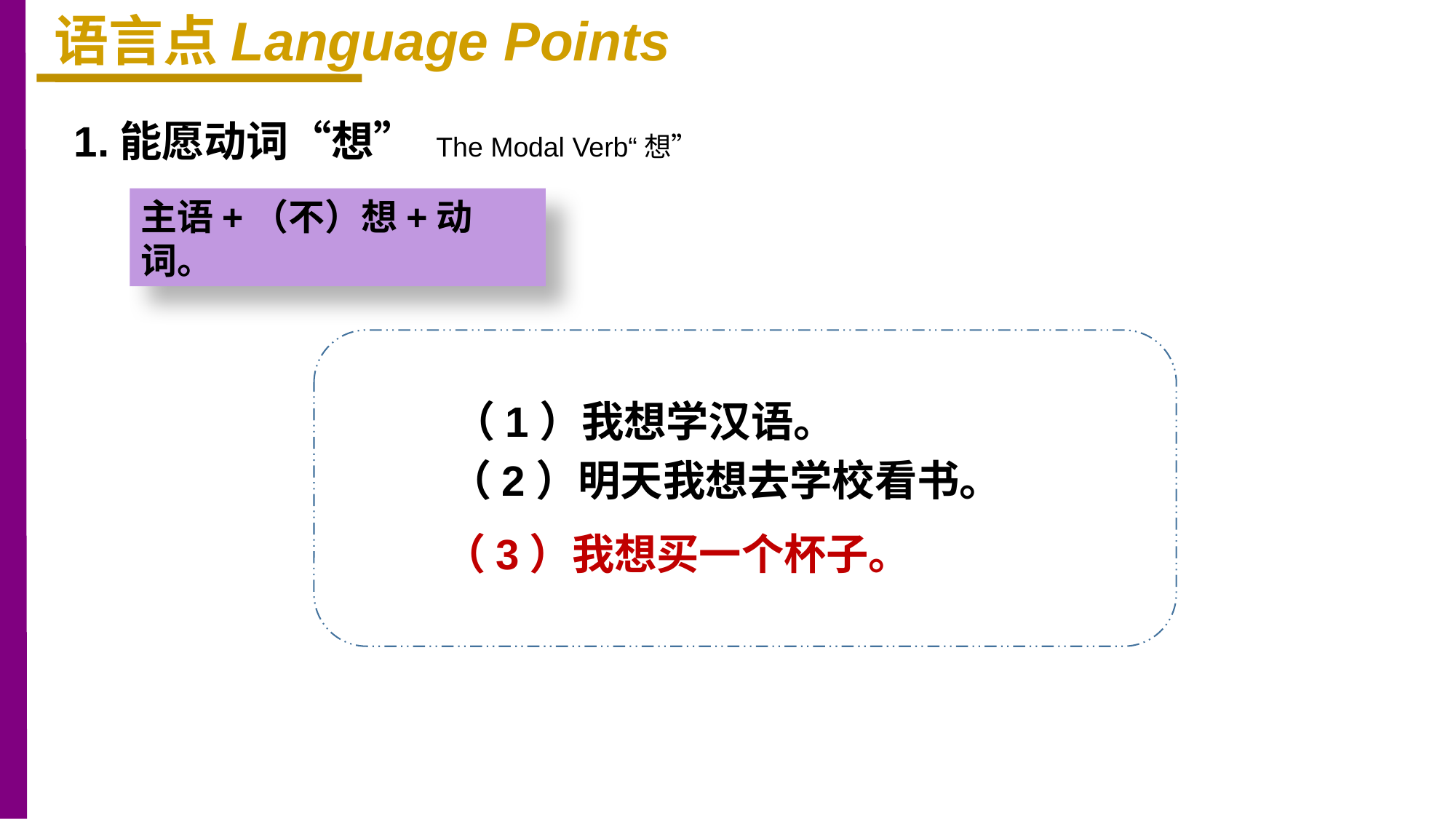

语言点Language Points
1.能愿动词“想” The Modal Verb“想”
主语+（不）想+动词。

（1）我想学汉语。
（2）明天我想去学校看书。
（3）我想买一个杯子。